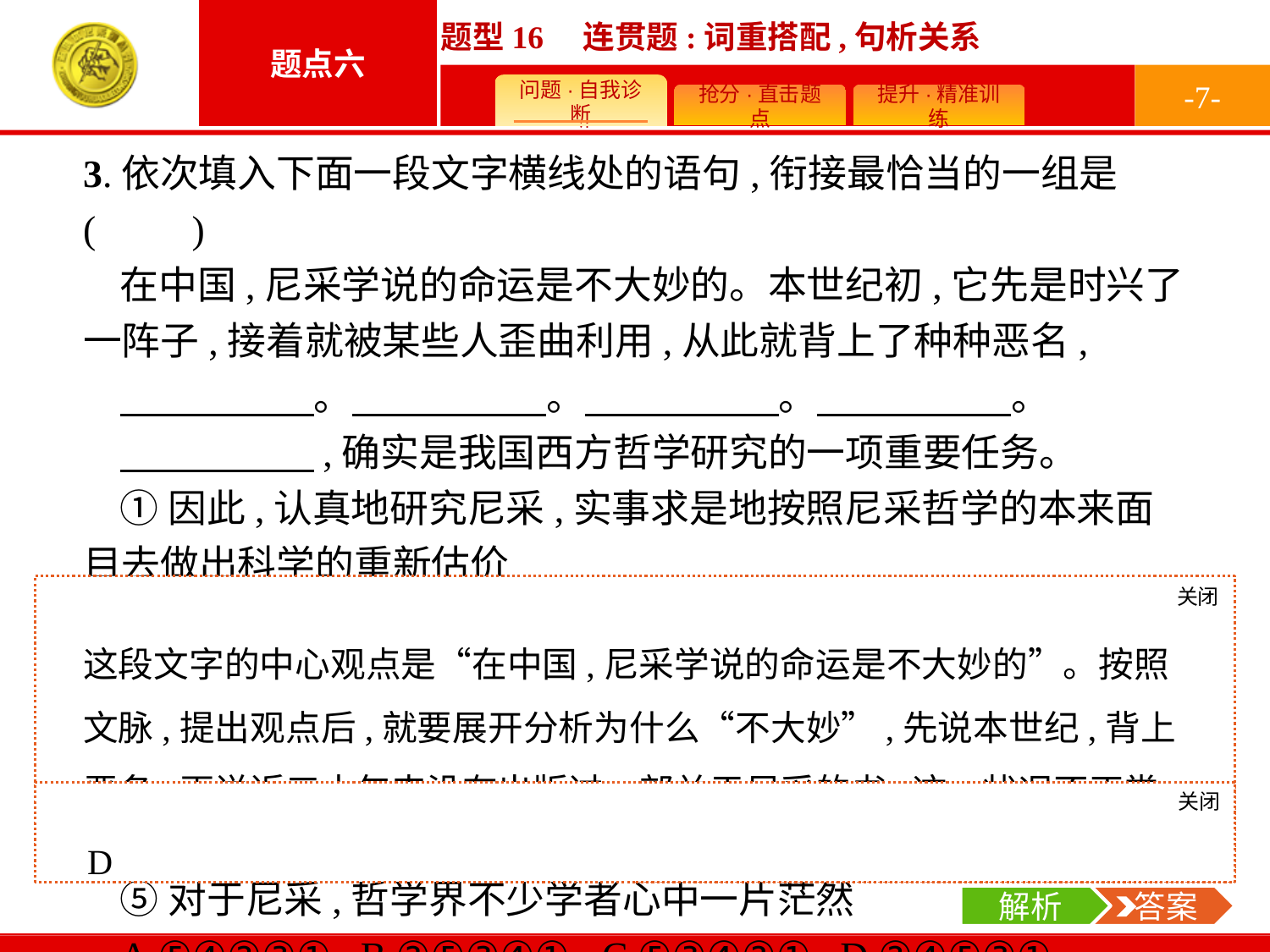

-7-
3.依次填入下面一段文字横线处的语句,衔接最恰当的一组是(　　)
在中国,尼采学说的命运是不大妙的。本世纪初,它先是时兴了一阵子,接着就被某些人歪曲利用,从此就背上了种种恶名,
　　　　　。　　　　　。　　　　　。　　　　　。
　　　　　,确实是我国西方哲学研究的一项重要任务。
①因此,认真地研究尼采,实事求是地按照尼采哲学的本来面目去做出科学的重新估价
②尽管尼采在当代西方世界的影响越来越大,我们近三十多年来却没有出版过一部关于尼采的书
③尼采研究上的这种落后状态,妨碍了我们对现代西方思想的发展作深入的理解
④这种状况不能认为是正常的
⑤对于尼采,哲学界不少学者心中一片茫然
A.⑤④②③①   B.②⑤③④①   C.⑤③④②①   D.②④⑤③①

关闭
解析

这段文字的中心观点是“在中国,尼采学说的命运是不大妙的”。按照文脉,提出观点后,就要展开分析为什么“不大妙”,先说本世纪,背上恶名,再说近三十年来没有出版过一部关于尼采的书,这一状况不正常;最后指出改变这一状况的必要性。
关闭

解析
  答案

D
解析
  答案